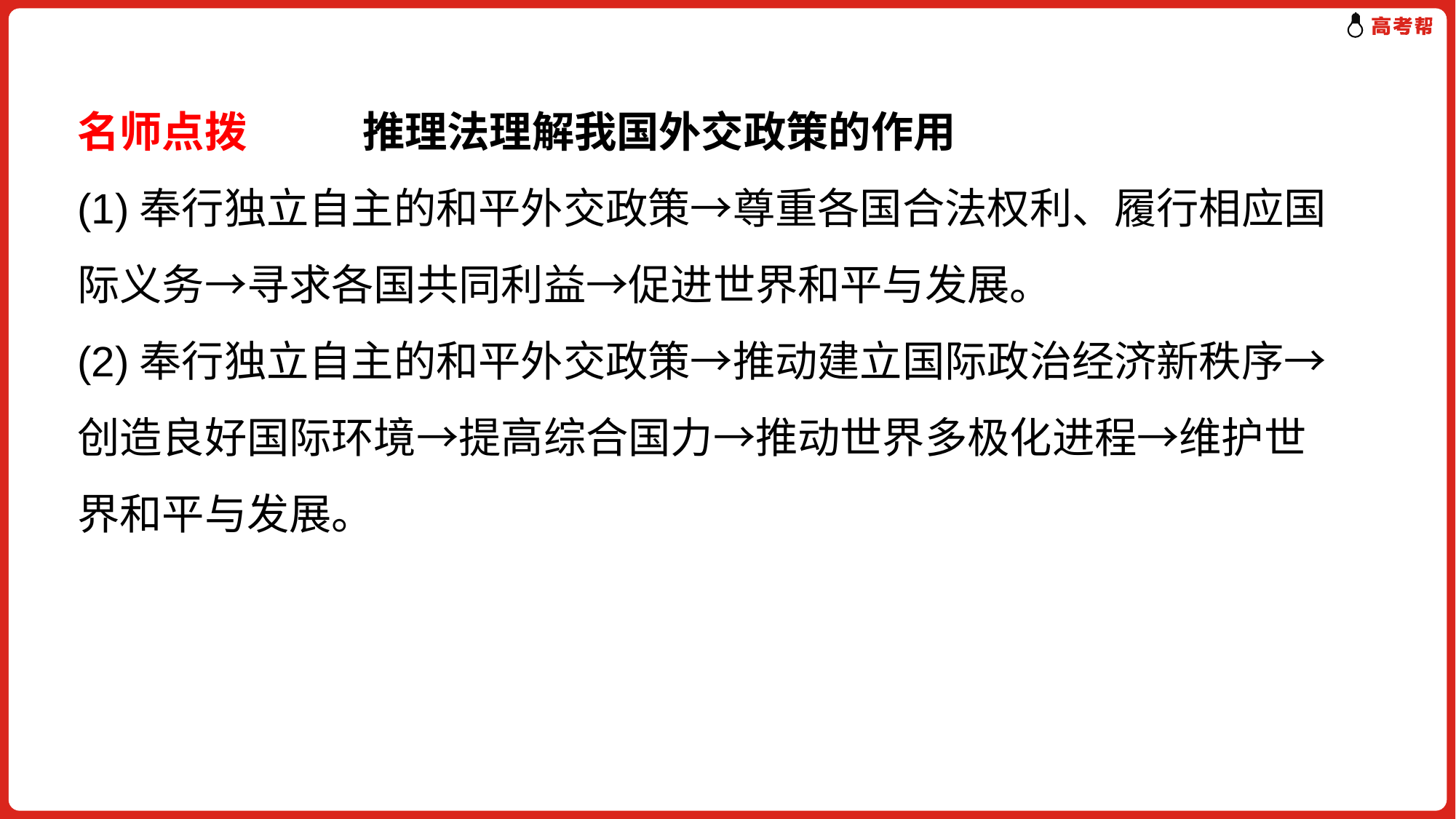

名师点拨            推理法理解我国外交政策的作用
(1)奉行独立自主的和平外交政策→尊重各国合法权利、履行相应国际义务→寻求各国共同利益→促进世界和平与发展。
(2)奉行独立自主的和平外交政策→推动建立国际政治经济新秩序→创造良好国际环境→提高综合国力→推动世界多极化进程→维护世界和平与发展。